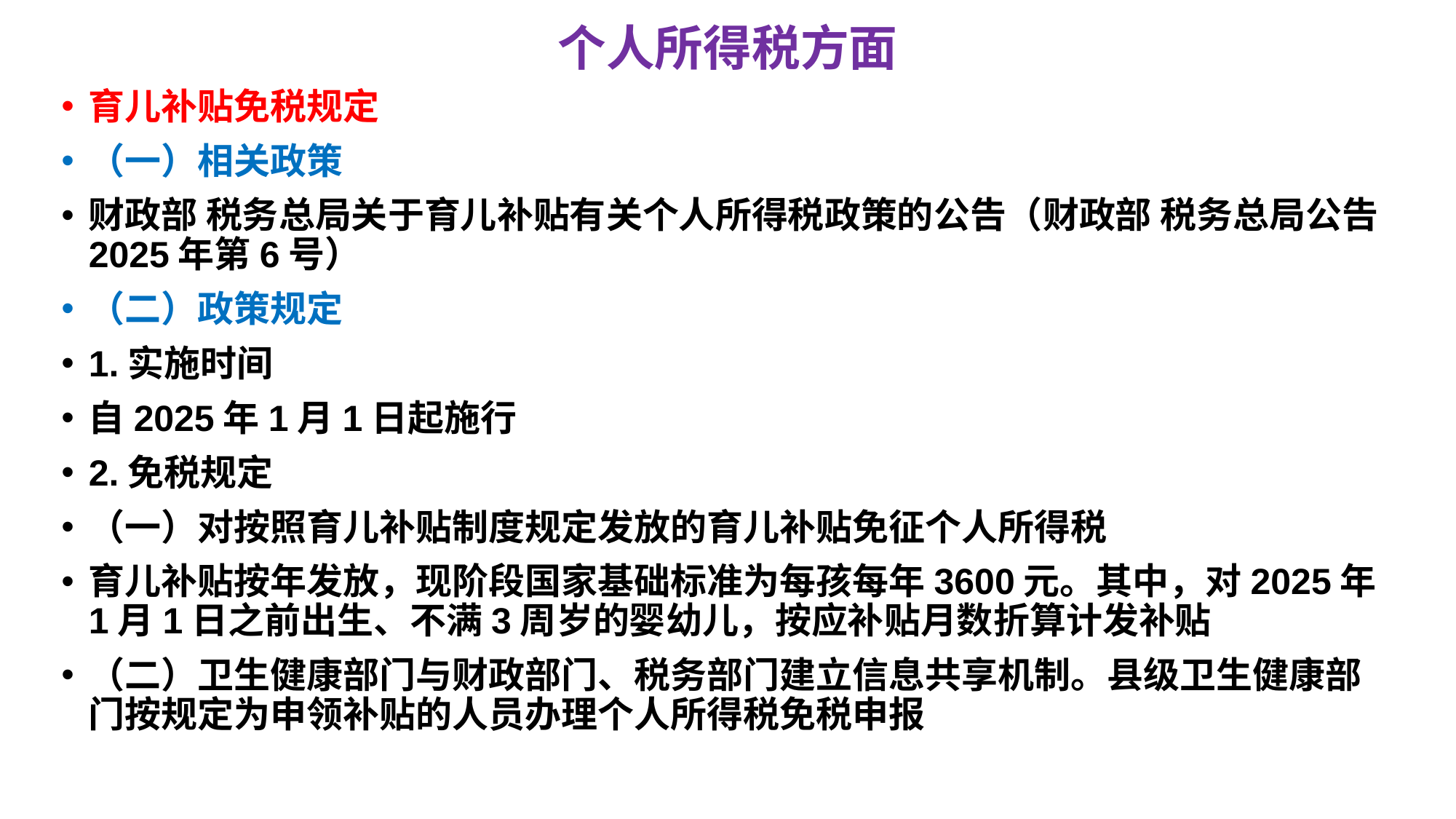

# 个人所得税方面
育儿补贴免税规定
（一）相关政策
财政部 税务总局关于育儿补贴有关个人所得税政策的公告（财政部 税务总局公告2025年第6号）
（二）政策规定
1.实施时间
自2025年1月1日起施行
2.免税规定
（一）对按照育儿补贴制度规定发放的育儿补贴免征个人所得税
育儿补贴按年发放，现阶段国家基础标准为每孩每年3600元。其中，对2025年1月1日之前出生、不满3周岁的婴幼儿，按应补贴月数折算计发补贴
（二）卫生健康部门与财政部门、税务部门建立信息共享机制。县级卫生健康部门按规定为申领补贴的人员办理个人所得税免税申报